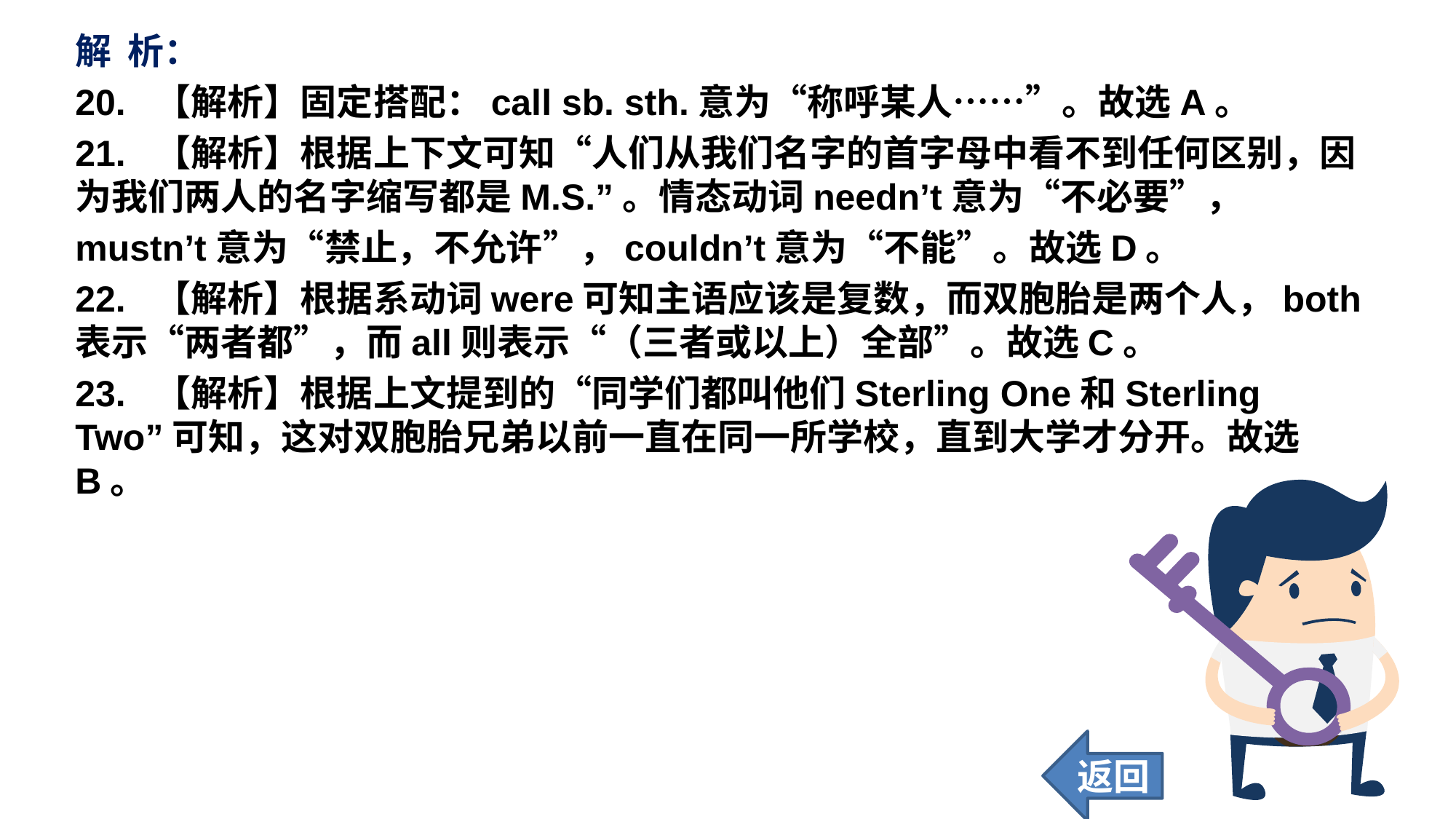

解  析：
20.  【解析】固定搭配：call sb. sth.意为“称呼某人……”。故选A。
21.  【解析】根据上下文可知“人们从我们名字的首字母中看不到任何区别，因为我们两人的名字缩写都是M.S.”。情态动词needn’t意为“不必要”，
mustn’t意为“禁止，不允许”，couldn’t意为“不能”。故选D。
22.  【解析】根据系动词were可知主语应该是复数，而双胞胎是两个人，both表示“两者都”，而all则表示“（三者或以上）全部”。故选C。
23.  【解析】根据上文提到的“同学们都叫他们Sterling One和Sterling Two”可知，这对双胞胎兄弟以前一直在同一所学校，直到大学才分开。故选B。

返回
26